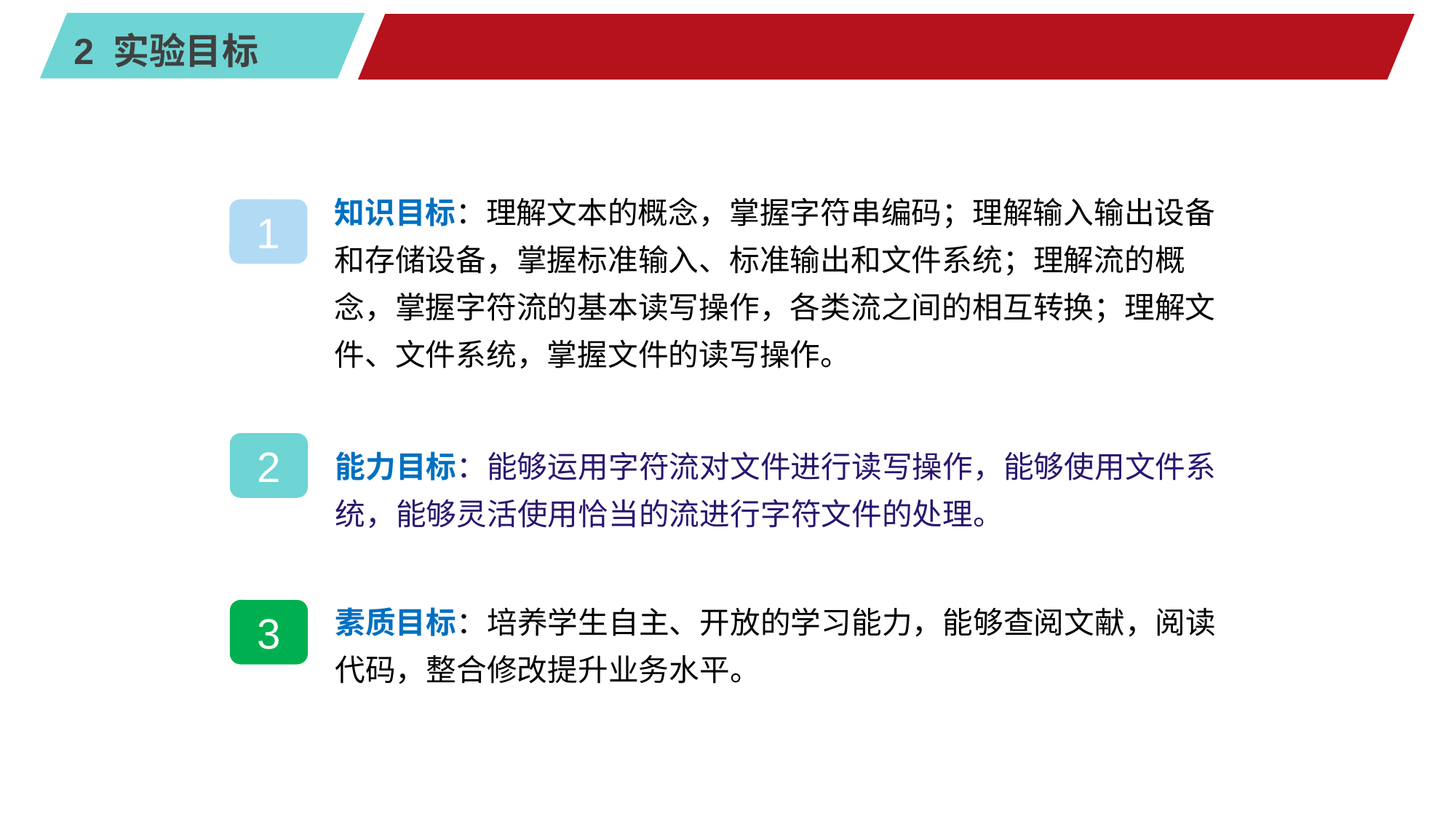

#
知识目标：理解文本的概念，掌握字符串编码；理解输入输出设备和存储设备，掌握标准输入、标准输出和文件系统；理解流的概念，掌握字符流的基本读写操作，各类流之间的相互转换；理解文件、文件系统，掌握文件的读写操作。
1
能力目标：能够运用字符流对文件进行读写操作，能够使用文件系统，能够灵活使用恰当的流进行字符文件的处理。
2
素质目标：培养学生自主、开放的学习能力，能够查阅文献，阅读代码，整合修改提升业务水平。
3